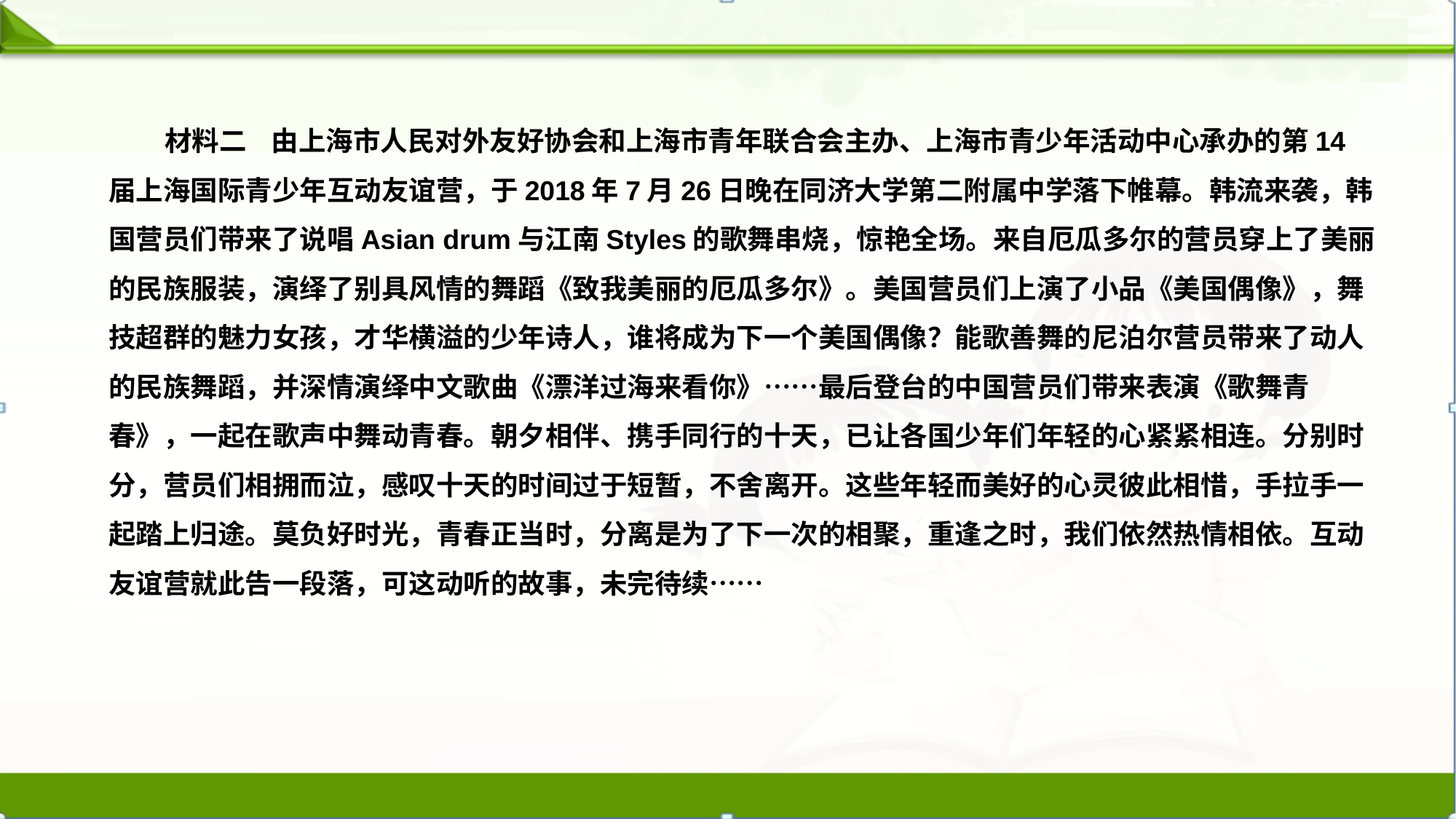

材料二    由上海市人民对外友好协会和上海市青年联合会主办、上海市青少年活动中心承办的第14届上海国际青少年互动友谊营，于2018年7月26日晚在同济大学第二附属中学落下帷幕。韩流来袭，韩国营员们带来了说唱Asian drum与江南Styles的歌舞串烧，惊艳全场。来自厄瓜多尔的营员穿上了美丽的民族服装，演绎了别具风情的舞蹈《致我美丽的厄瓜多尔》。美国营员们上演了小品《美国偶像》，舞技超群的魅力女孩，才华横溢的少年诗人，谁将成为下一个美国偶像？能歌善舞的尼泊尔营员带来了动人的民族舞蹈，并深情演绎中文歌曲《漂洋过海来看你》……最后登台的中国营员们带来表演《歌舞青春》，一起在歌声中舞动青春。朝夕相伴、携手同行的十天，已让各国少年们年轻的心紧紧相连。分别时分，营员们相拥而泣，感叹十天的时间过于短暂，不舍离开。这些年轻而美好的心灵彼此相惜，手拉手一起踏上归途。莫负好时光，青春正当时，分离是为了下一次的相聚，重逢之时，我们依然热情相依。互动友谊营就此告一段落，可这动听的故事，未完待续……